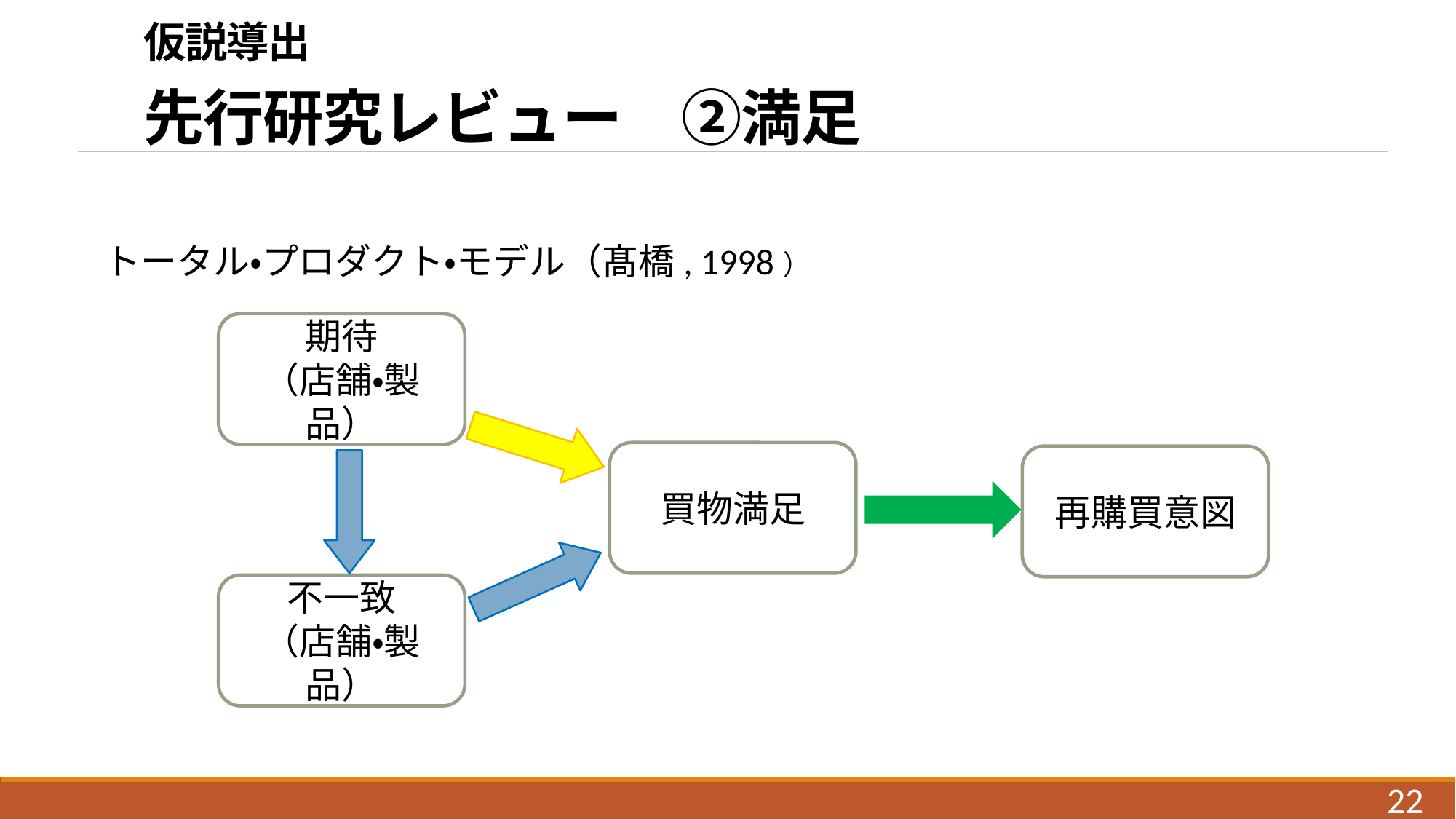

# 仮説導出 　 先行研究レビュー　②満足
トータル・プロダクト・モデル（髙橋, 1998）
期待
（店舗・製品）

買物満足
再購買意図

不一致
（店舗・製品）
22